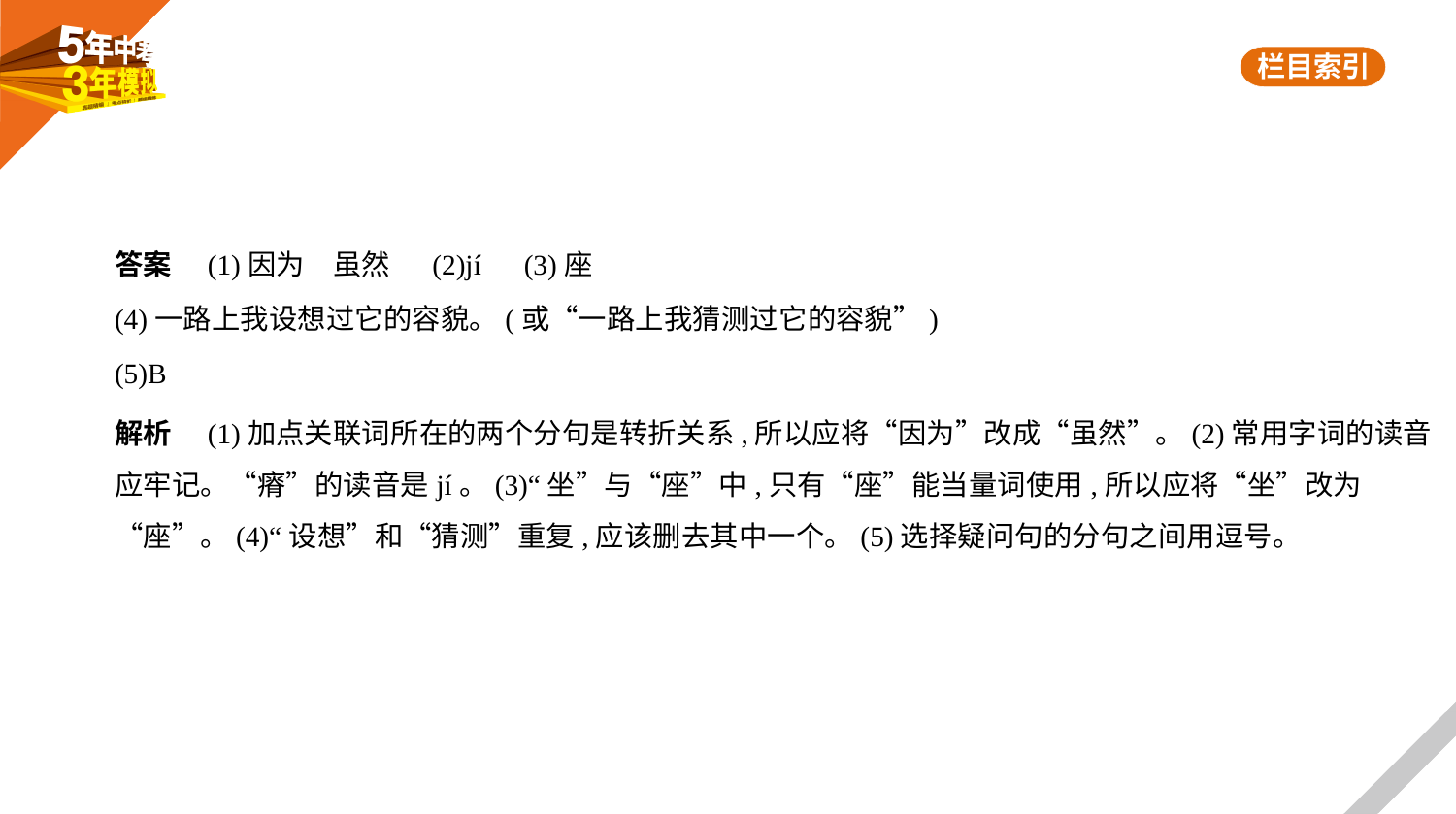

答案　(1)因为　虽然 　(2)jí　(3)座
(4)一路上我设想过它的容貌。(或“一路上我猜测过它的容貌”)
(5)B
解析　(1)加点关联词所在的两个分句是转折关系,所以应将“因为”改成“虽然”。(2)常用字词的读音
应牢记。“瘠”的读音是jí。(3)“坐”与“座”中,只有“座”能当量词使用,所以应将“坐”改为
“座”。(4)“设想”和“猜测”重复,应该删去其中一个。(5)选择疑问句的分句之间用逗号。